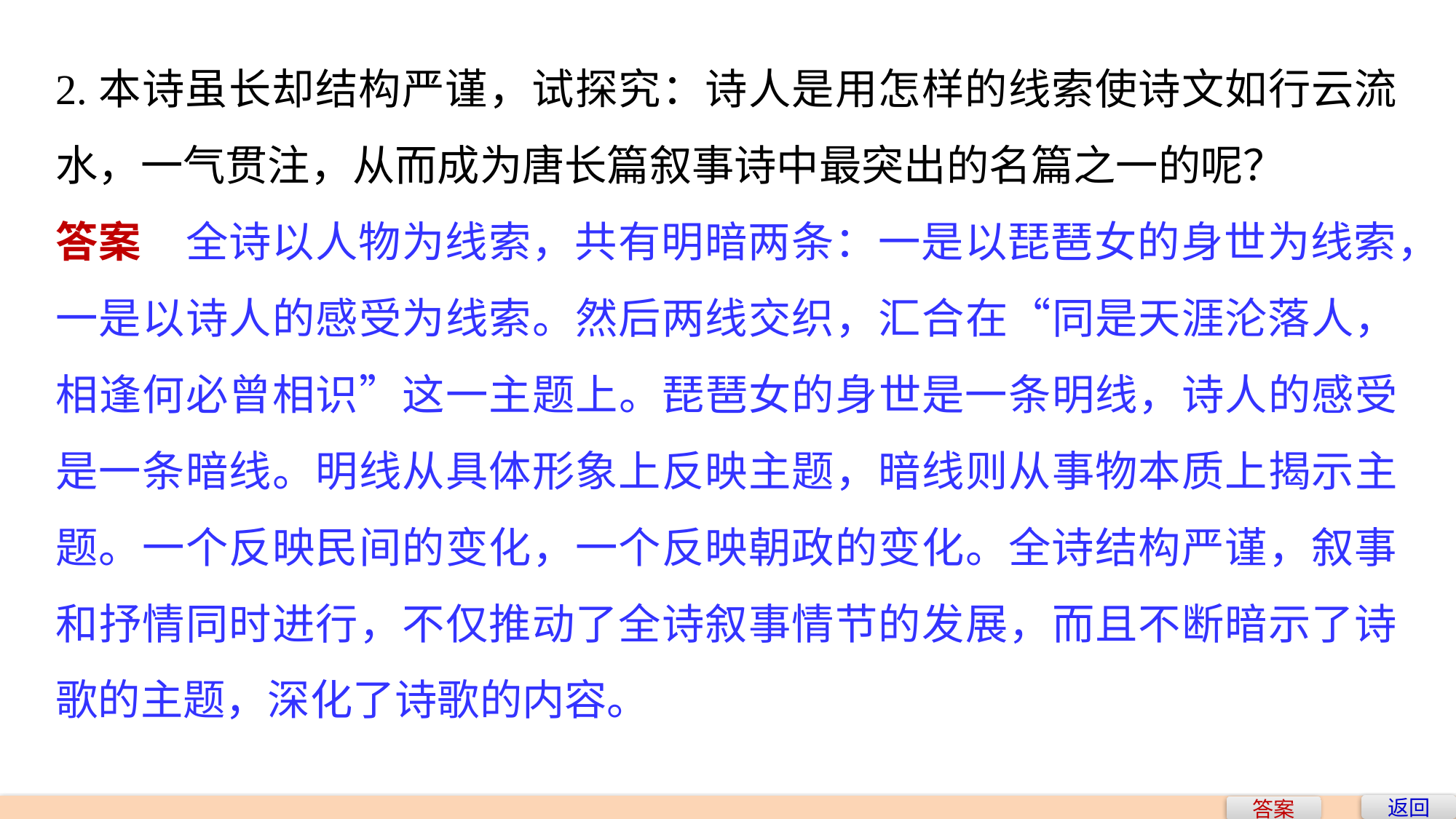

2.本诗虽长却结构严谨，试探究：诗人是用怎样的线索使诗文如行云流水，一气贯注，从而成为唐长篇叙事诗中最突出的名篇之一的呢？
答案　全诗以人物为线索，共有明暗两条：一是以琵琶女的身世为线索，一是以诗人的感受为线索。然后两线交织，汇合在“同是天涯沦落人，相逢何必曾相识”这一主题上。琵琶女的身世是一条明线，诗人的感受是一条暗线。明线从具体形象上反映主题，暗线则从事物本质上揭示主题。一个反映民间的变化，一个反映朝政的变化。全诗结构严谨，叙事和抒情同时进行，不仅推动了全诗叙事情节的发展，而且不断暗示了诗歌的主题，深化了诗歌的内容。
返回

答案